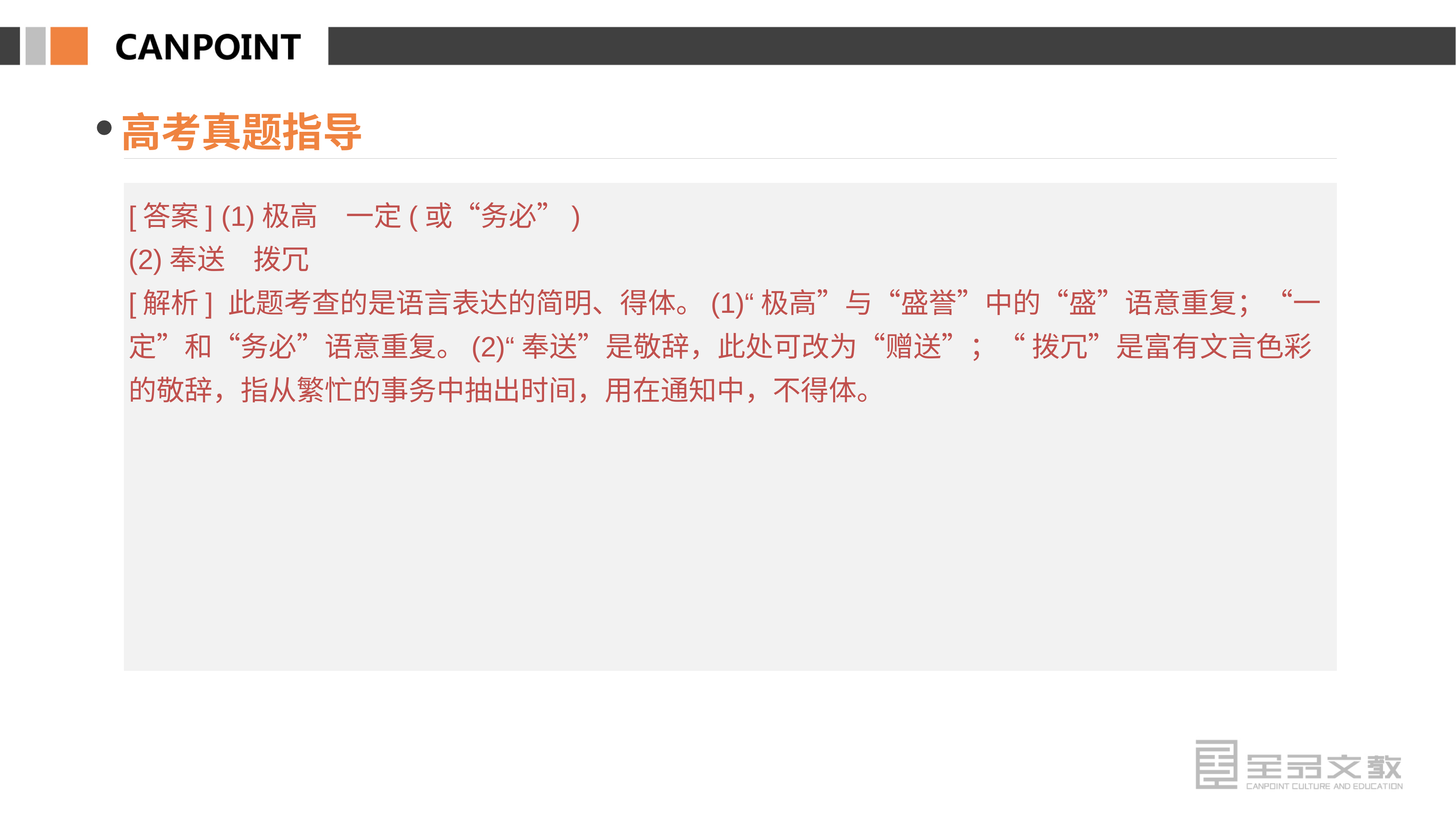

高考真题指导

[答案] (1)极高　一定(或“务必”)
(2)奉送　拨冗
[解析] 此题考查的是语言表达的简明、得体。(1)“极高”与“盛誉”中的“盛”语意重复；“一定”和“务必”语意重复。(2)“奉送”是敬辞，此处可改为“赠送”；“ 拨冗”是富有文言色彩的敬辞，指从繁忙的事务中抽出时间，用在通知中，不得体。